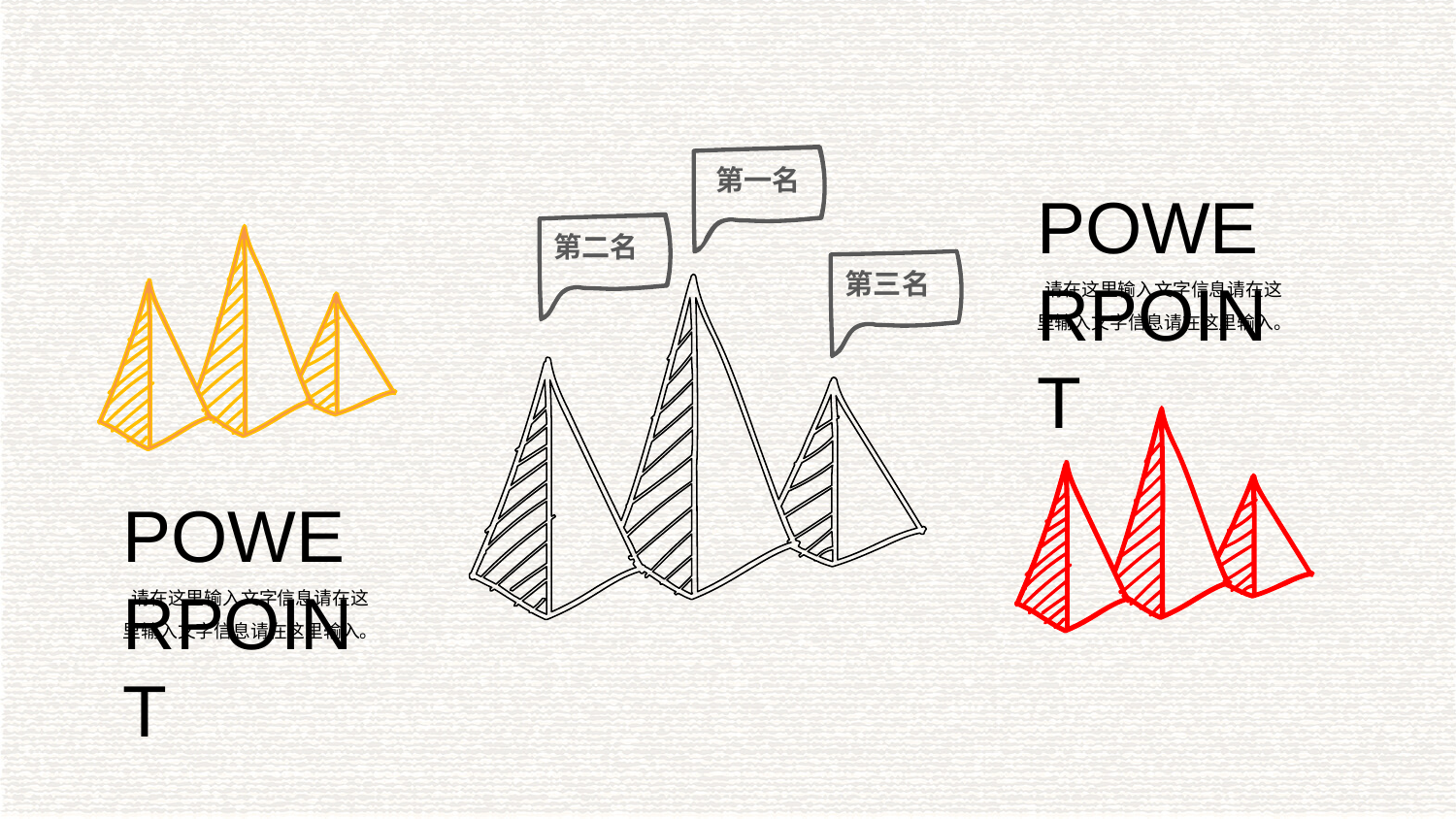

第一名
第二名
第三名
POWERPOINT

 请在这里输入文字信息请在这里输入文字信息请在这里输入。

POWERPOINT
 请在这里输入文字信息请在这里输入文字信息请在这里输入。